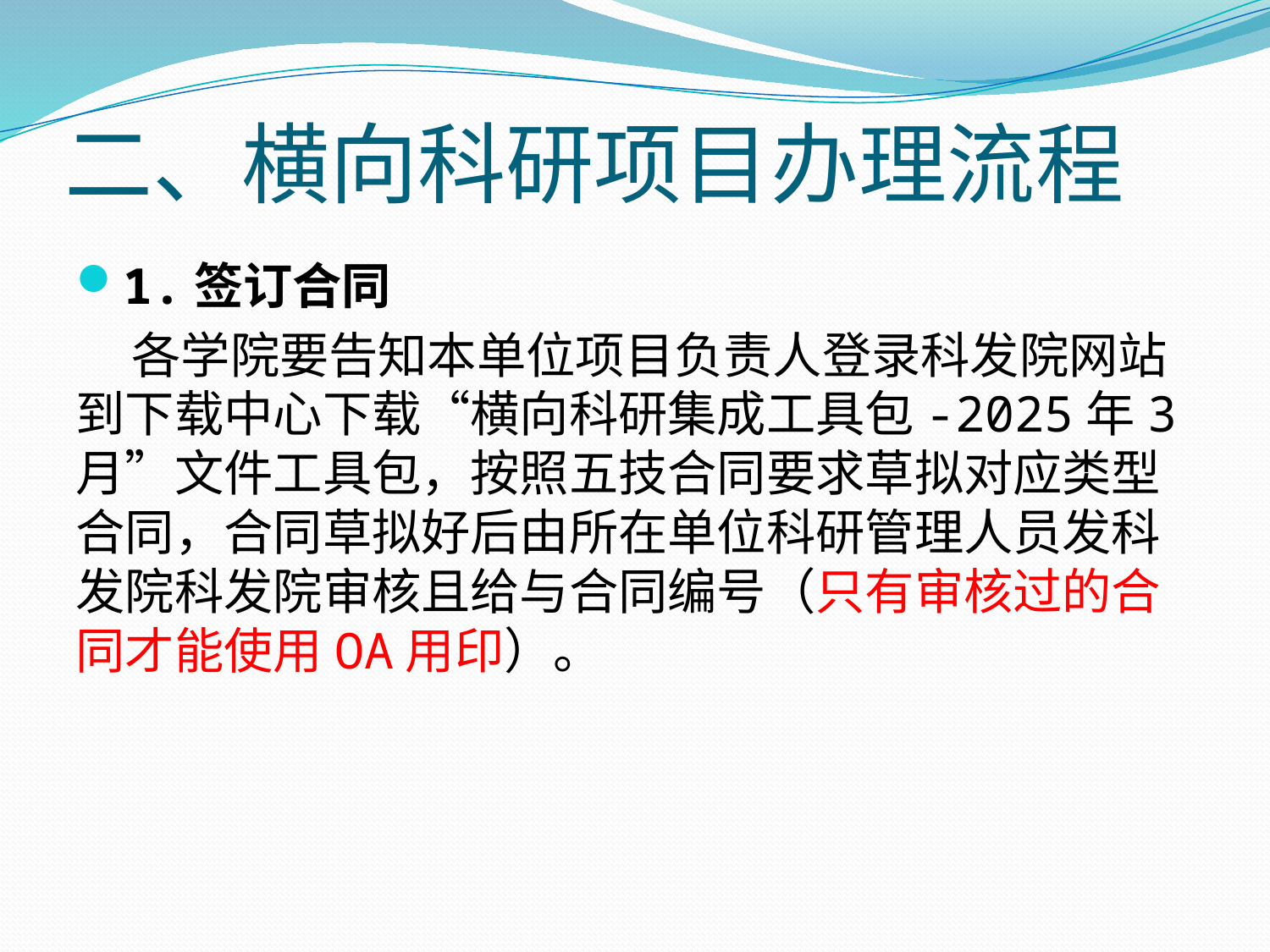

# 二、横向科研项目办理流程
1.签订合同
    各学院要告知本单位项目负责人登录科发院网站到下载中心下载“横向科研集成工具包-2025年3月”文件工具包，按照五技合同要求草拟对应类型合同，合同草拟好后由所在单位科研管理人员发科发院科发院审核且给与合同编号（只有审核过的合同才能使用OA用印）。